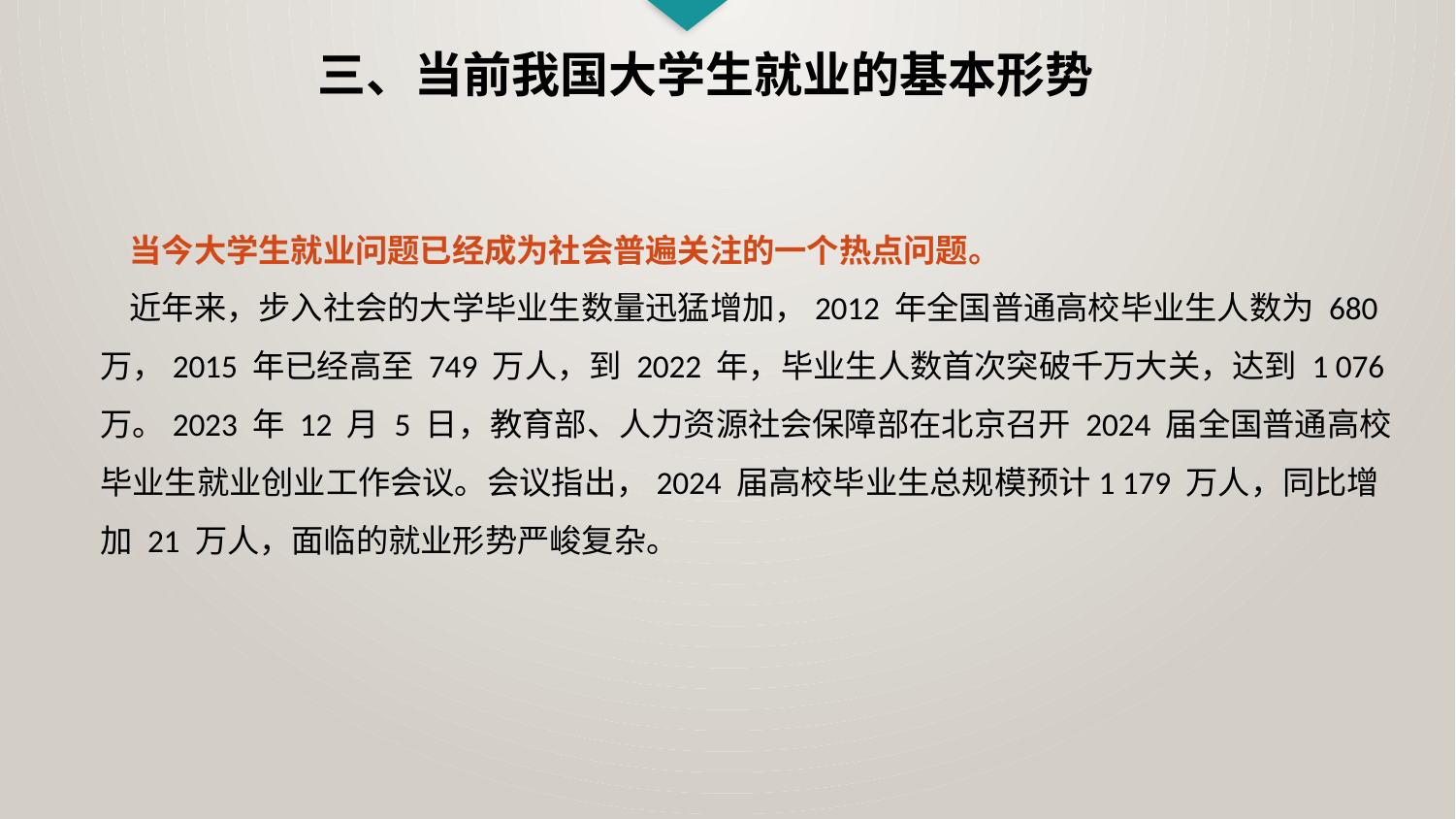

三、当前我国大学生就业的基本形势
   当今大学生就业问题已经成为社会普遍关注的一个热点问题。
   近年来，步入社会的大学毕业生数量迅猛增加，2012 年全国普通高校毕业生人数为 680 万，2015 年已经高至 749 万人，到 2022 年，毕业生人数首次突破千万大关，达到 1 076 万。2023 年 12 月 5 日，教育部、人力资源社会保障部在北京召开 2024 届全国普通高校毕业生就业创业工作会议。会议指出，2024 届高校毕业生总规模预计1 179 万人，同比增加 21 万人，面临的就业形势严峻复杂。
53